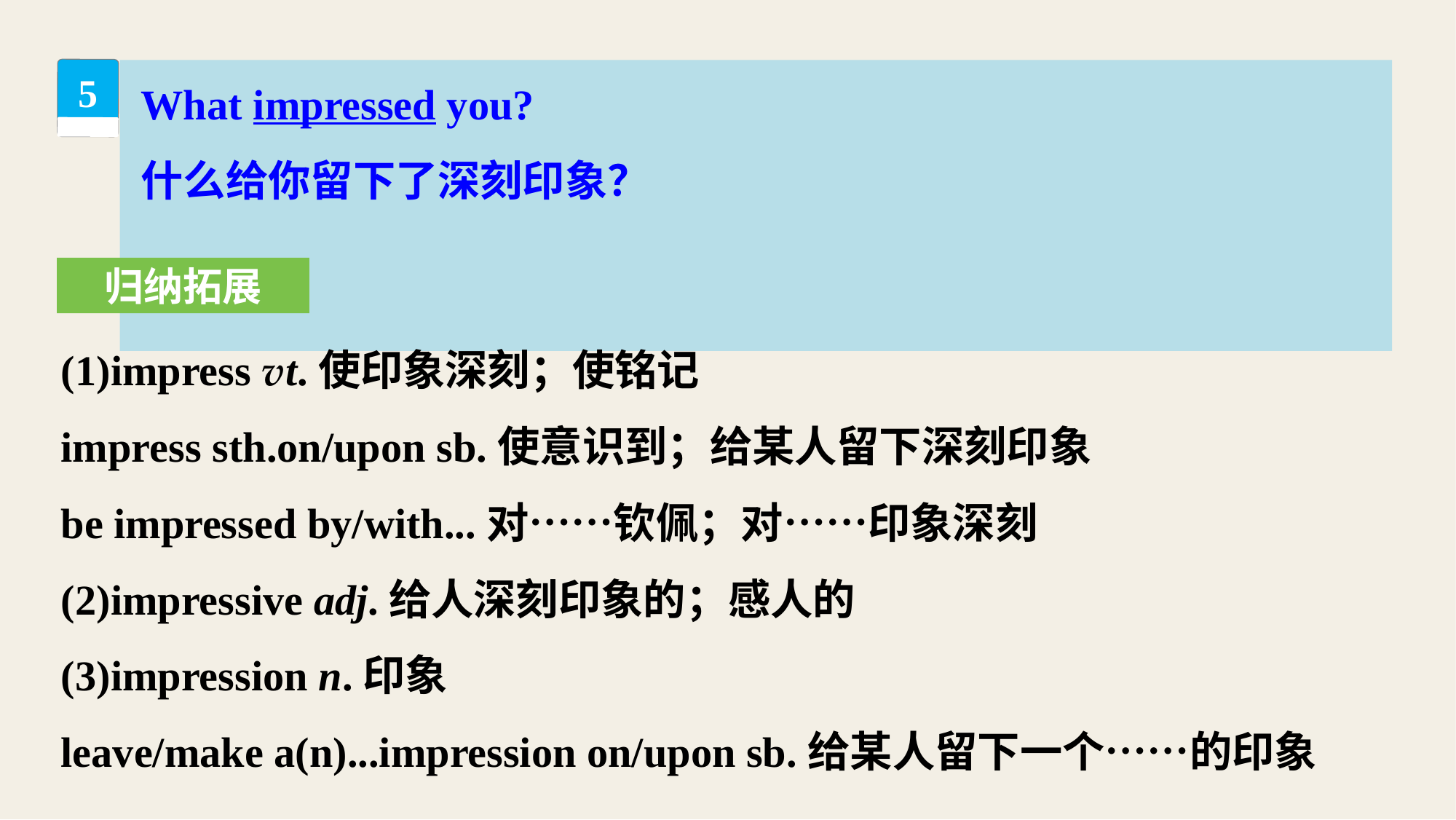

What impressed you?
什么给你留下了深刻印象？

5

归纳拓展
(1)impress vt.使印象深刻；使铭记
impress sth.on/upon sb.使意识到；给某人留下深刻印象
be impressed by/with...对……钦佩；对……印象深刻
(2)impressive adj.给人深刻印象的；感人的
(3)impression n.印象
leave/make a(n)...impression on/upon sb.给某人留下一个……的印象